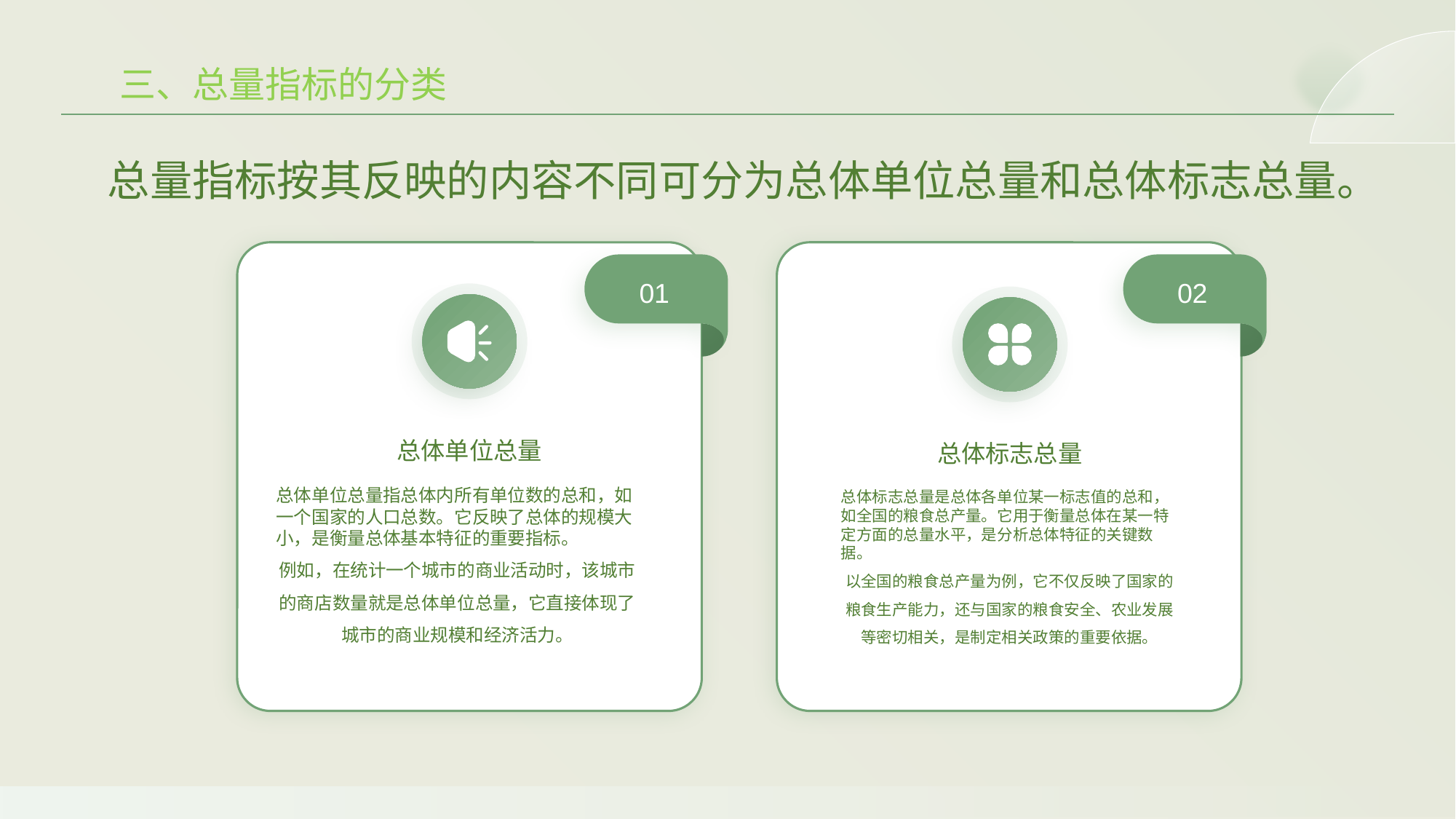

三、总量指标的分类
总量指标按其反映的内容不同可分为总体单位总量和总体标志总量。

01
02

总体单位总量
总体标志总量
总体单位总量指总体内所有单位数的总和，如一个国家的人口总数。它反映了总体的规模大小，是衡量总体基本特征的重要指标。
例如，在统计一个城市的商业活动时，该城市的商店数量就是总体单位总量，它直接体现了城市的商业规模和经济活力。
总体标志总量是总体各单位某一标志值的总和，如全国的粮食总产量。它用于衡量总体在某一特定方面的总量水平，是分析总体特征的关键数据。
以全国的粮食总产量为例，它不仅反映了国家的粮食生产能力，还与国家的粮食安全、农业发展等密切相关，是制定相关政策的重要依据。